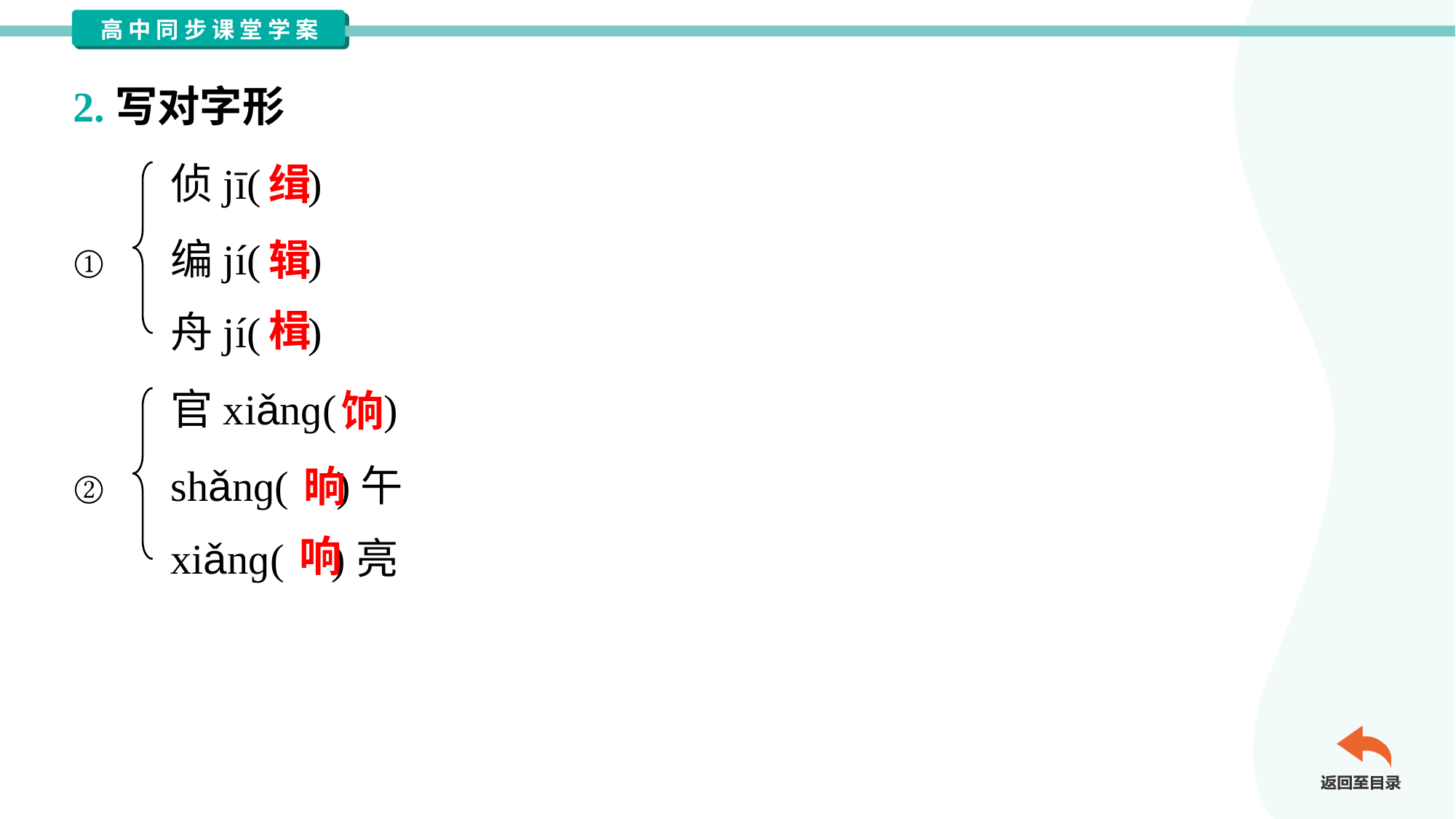

2.写对字形
侦jī(    )
编jí(    )
舟jí(    )
缉

辑
①

楫
官xiǎnɡ(    )
shǎnɡ(    )午
xiǎnɡ(    )亮
饷

晌
②

响